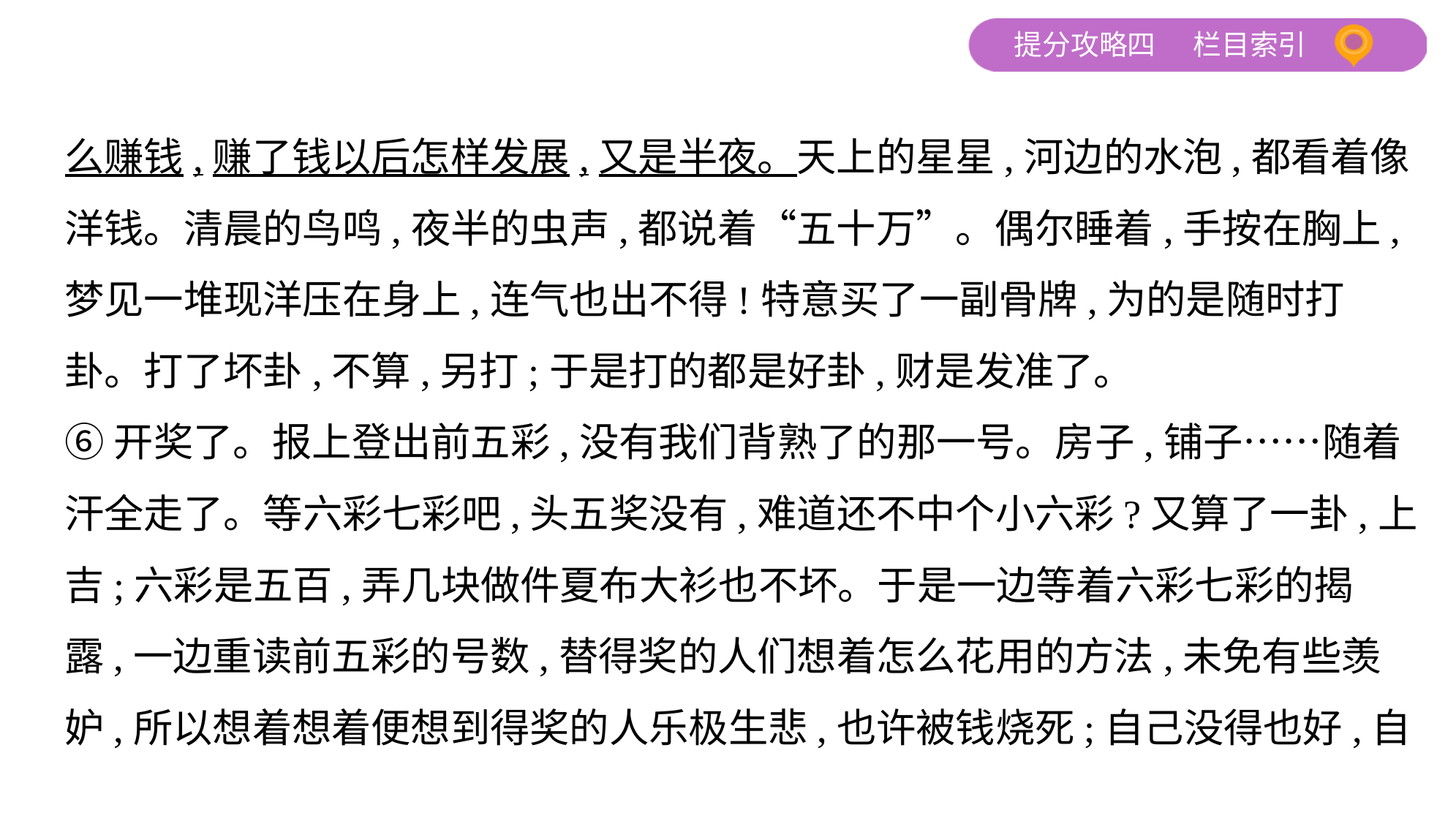

么赚钱,赚了钱以后怎样发展,又是半夜。天上的星星,河边的水泡,都看着像
洋钱。清晨的鸟鸣,夜半的虫声,都说着“五十万”。偶尔睡着,手按在胸上,
梦见一堆现洋压在身上,连气也出不得!特意买了一副骨牌,为的是随时打
卦。打了坏卦,不算,另打;于是打的都是好卦,财是发准了。
⑥开奖了。报上登出前五彩,没有我们背熟了的那一号。房子,铺子……随着
汗全走了。等六彩七彩吧,头五奖没有,难道还不中个小六彩?又算了一卦,上
吉;六彩是五百,弄几块做件夏布大衫也不坏。于是一边等着六彩七彩的揭
露,一边重读前五彩的号数,替得奖的人们想着怎么花用的方法,未免有些羡
妒,所以想着想着便想到得奖的人乐极生悲,也许被钱烧死;自己没得也好,自